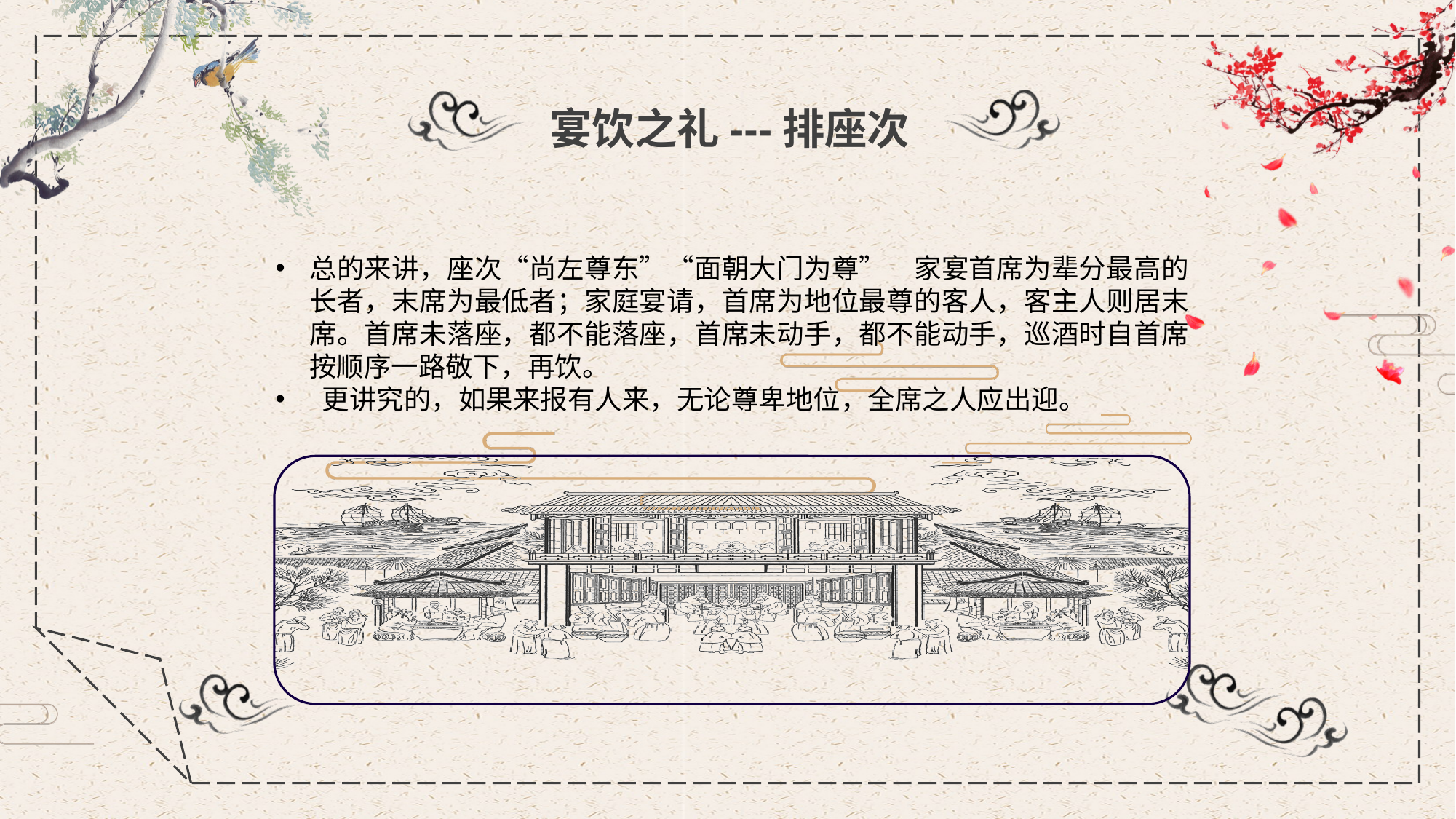

宴饮之礼---排座次
总的来讲，座次“尚左尊东”“面朝大门为尊”　家宴首席为辈分最高的长者，末席为最低者；家庭宴请，首席为地位最尊的客人，客主人则居末席。首席未落座，都不能落座，首席未动手，都不能动手，巡酒时自首席按顺序一路敬下，再饮。
 更讲究的，如果来报有人来，无论尊卑地位，全席之人应出迎。